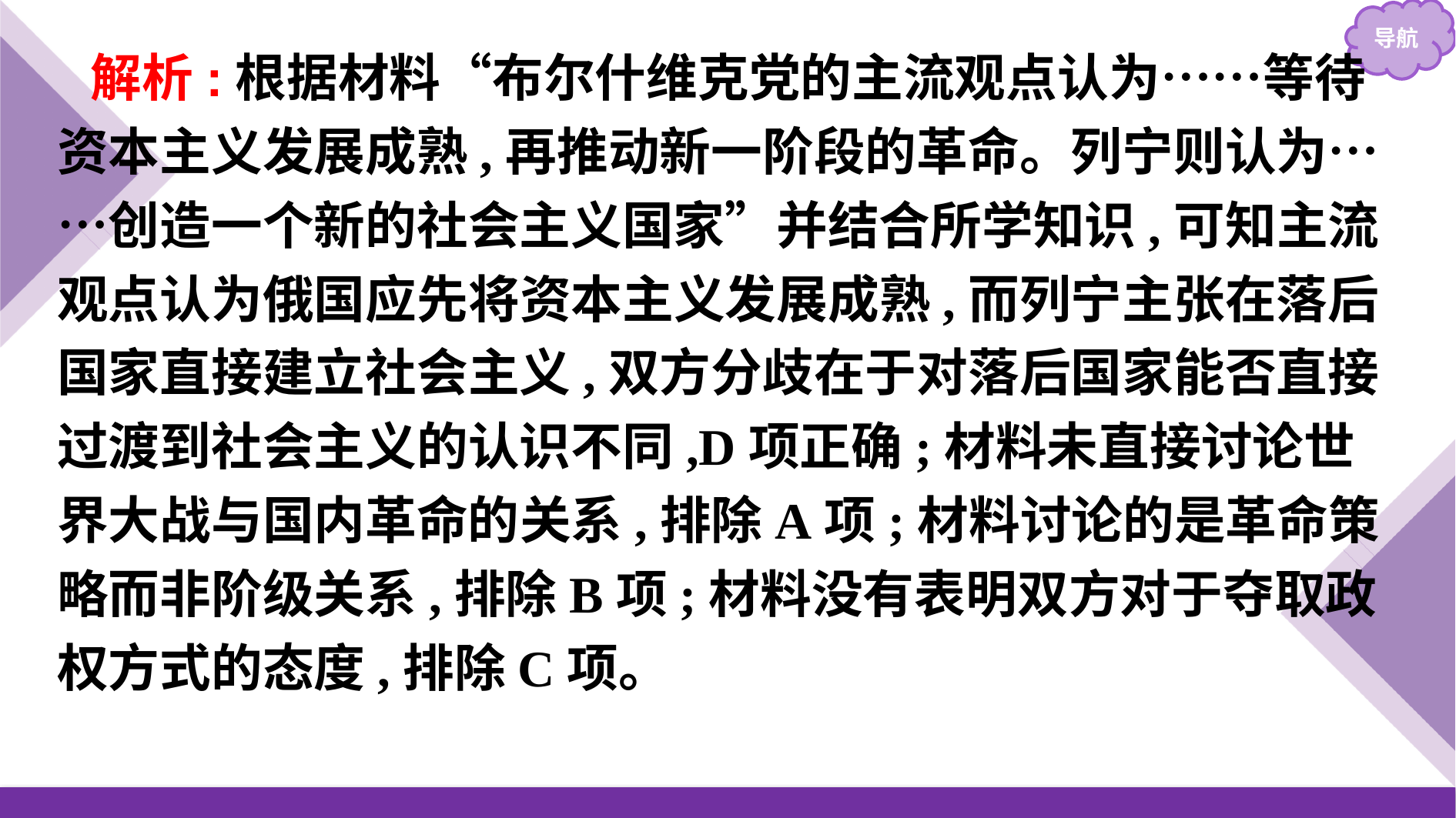

解析:根据材料“布尔什维克党的主流观点认为……等待资本主义发展成熟,再推动新一阶段的革命。列宁则认为……创造一个新的社会主义国家”并结合所学知识,可知主流观点认为俄国应先将资本主义发展成熟,而列宁主张在落后国家直接建立社会主义,双方分歧在于对落后国家能否直接过渡到社会主义的认识不同,D项正确;材料未直接讨论世界大战与国内革命的关系,排除A项;材料讨论的是革命策略而非阶级关系,排除B项;材料没有表明双方对于夺取政权方式的态度,排除C项。